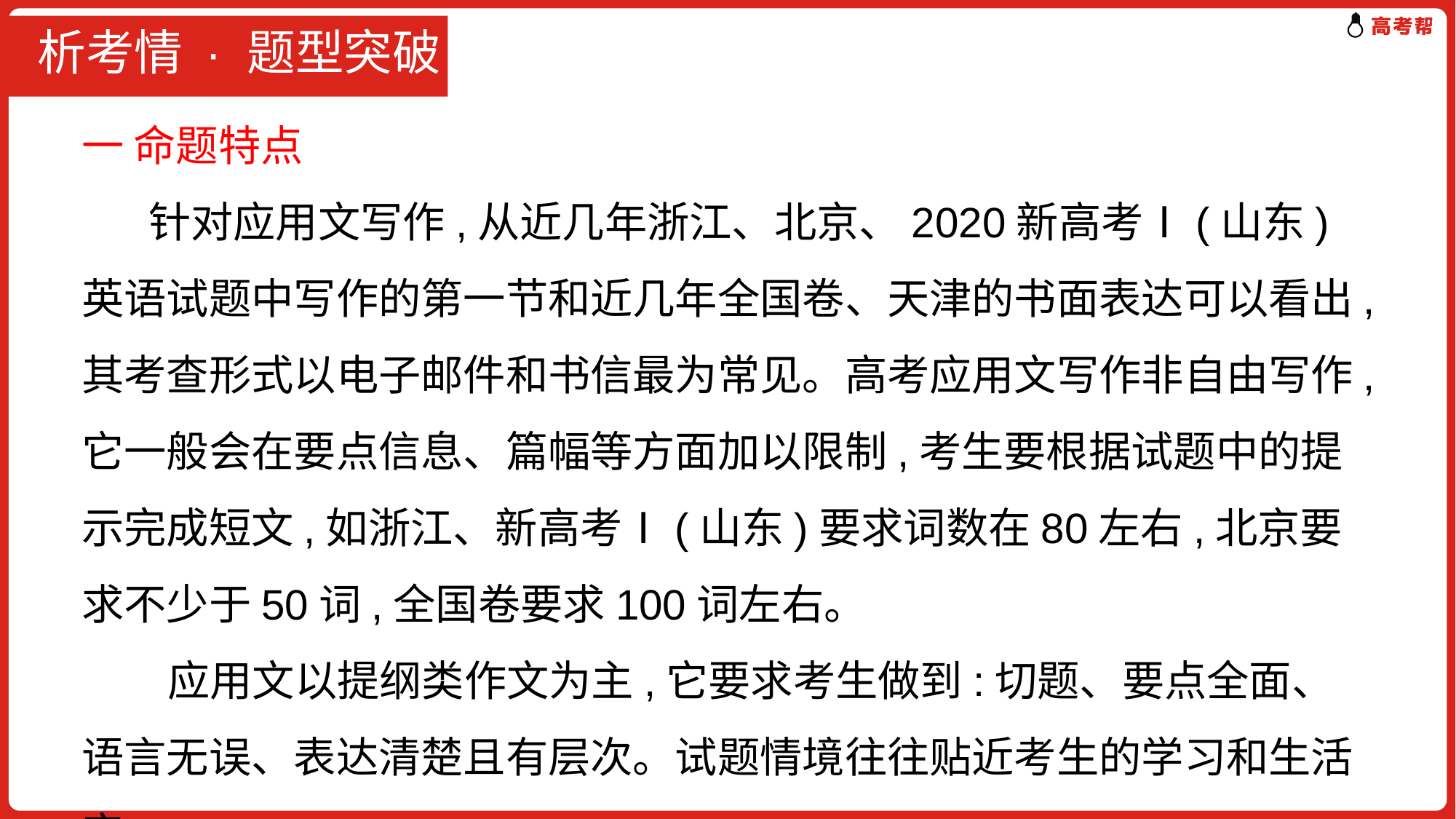

# 析考情 · 题型突破
一 命题特点
      针对应用文写作,从近几年浙江、北京、2020新高考Ⅰ(山东)英语试题中写作的第一节和近几年全国卷、天津的书面表达可以看出,其考查形式以电子邮件和书信最为常见。高考应用文写作非自由写作,它一般会在要点信息、篇幅等方面加以限制,考生要根据试题中的提示完成短文,如浙江、新高考Ⅰ(山东)要求词数在80左右,北京要求不少于50词,全国卷要求100词左右。
        应用文以提纲类作文为主,它要求考生做到:切题、要点全面、语言无误、表达清楚且有层次。试题情境往往贴近考生的学习和生活实